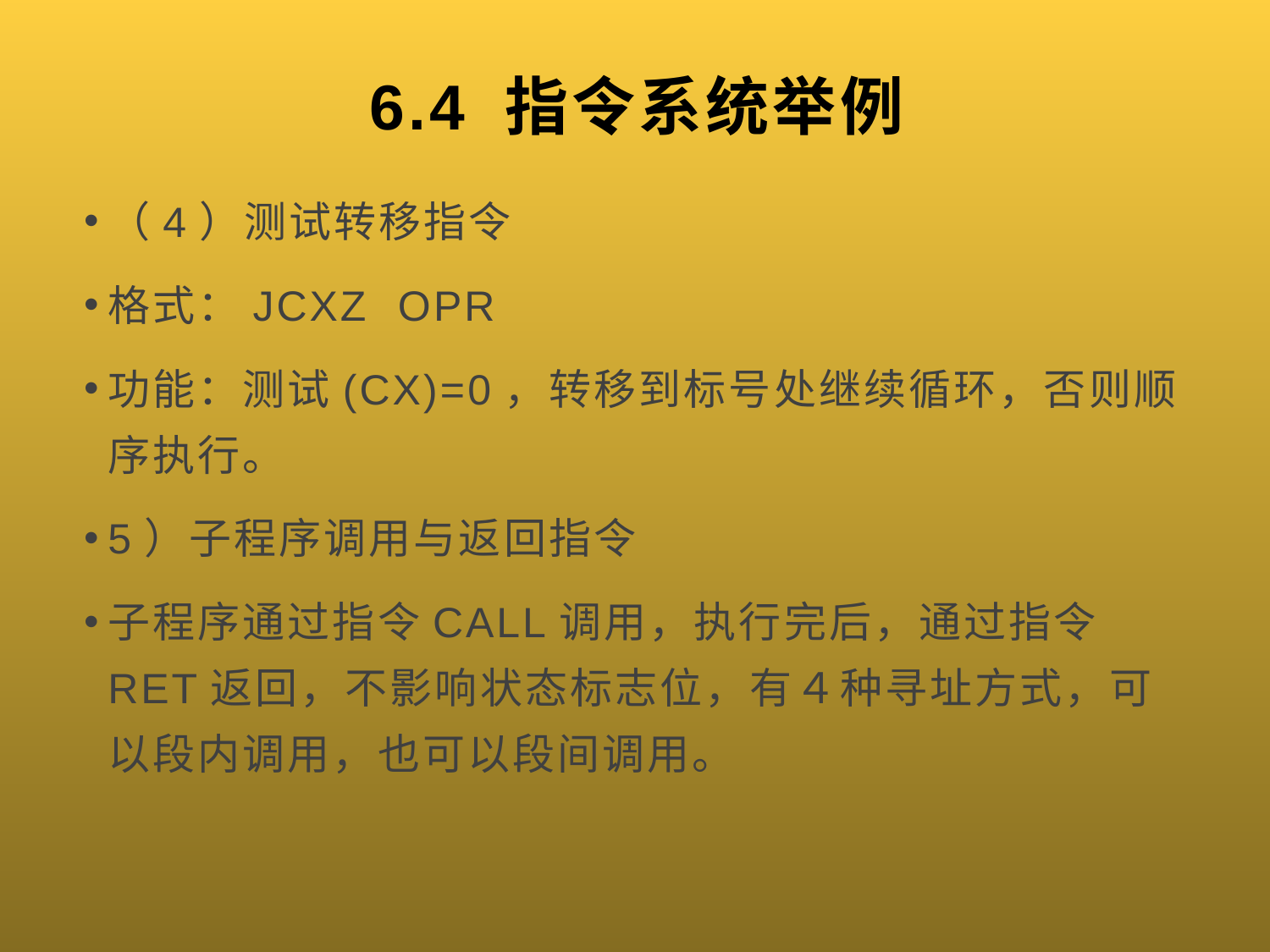

# 6.4 指令系统举例
（4）测试转移指令
格式：JCXZ  OPR
功能：测试(CX)=0，转移到标号处继续循环，否则顺序执行。
5）子程序调用与返回指令
子程序通过指令CALL调用，执行完后，通过指令RET返回，不影响状态标志位，有４种寻址方式，可以段内调用，也可以段间调用。